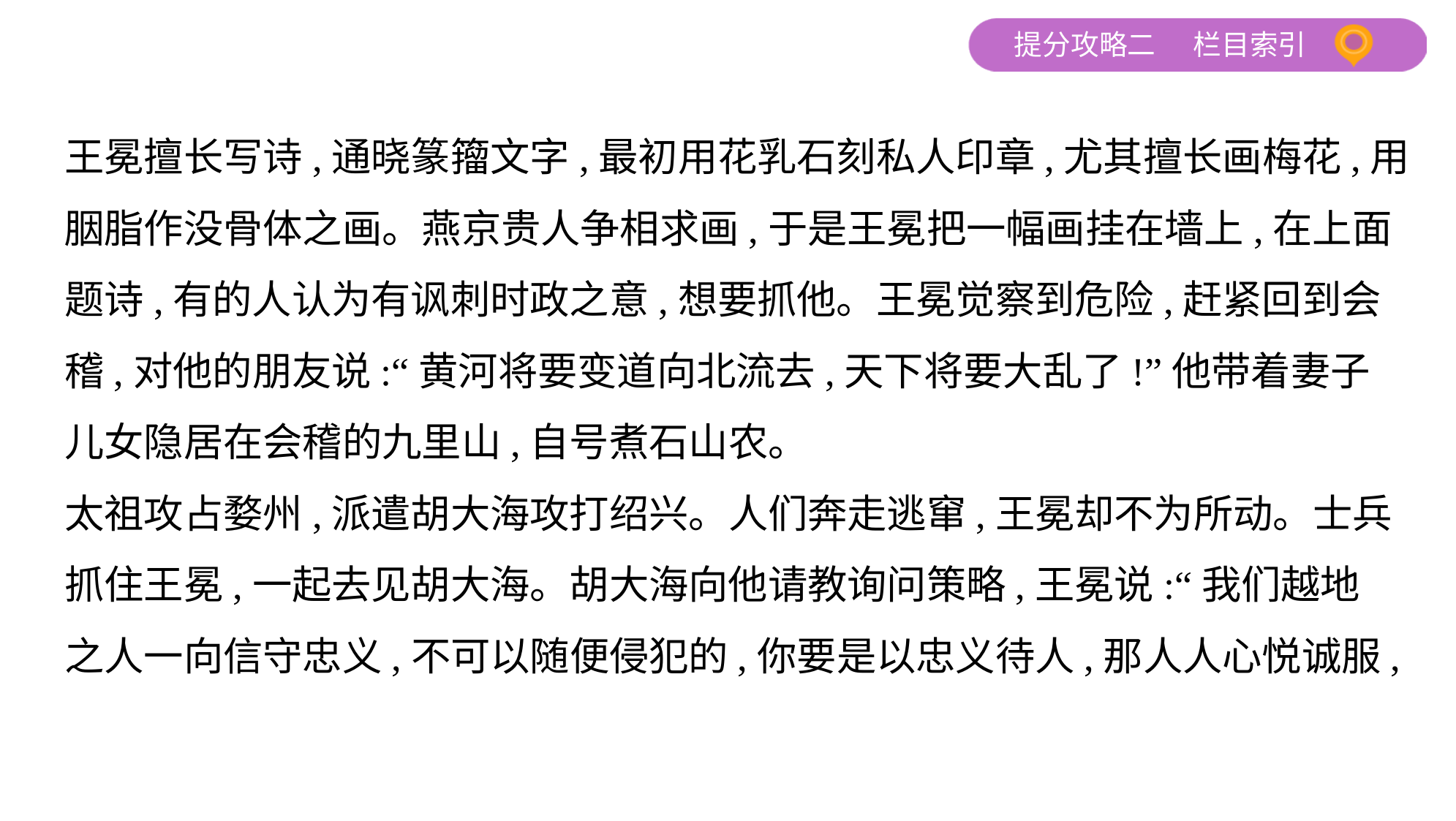

王冕擅长写诗,通晓篆籀文字,最初用花乳石刻私人印章,尤其擅长画梅花,用
胭脂作没骨体之画。燕京贵人争相求画,于是王冕把一幅画挂在墙上,在上面
题诗,有的人认为有讽刺时政之意,想要抓他。王冕觉察到危险,赶紧回到会
稽,对他的朋友说:“黄河将要变道向北流去,天下将要大乱了!”他带着妻子
儿女隐居在会稽的九里山,自号煮石山农。
太祖攻占婺州,派遣胡大海攻打绍兴。人们奔走逃窜,王冕却不为所动。士兵
抓住王冕,一起去见胡大海。胡大海向他请教询问策略,王冕说:“我们越地
之人一向信守忠义,不可以随便侵犯的,你要是以忠义待人,那人人心悦诚服,